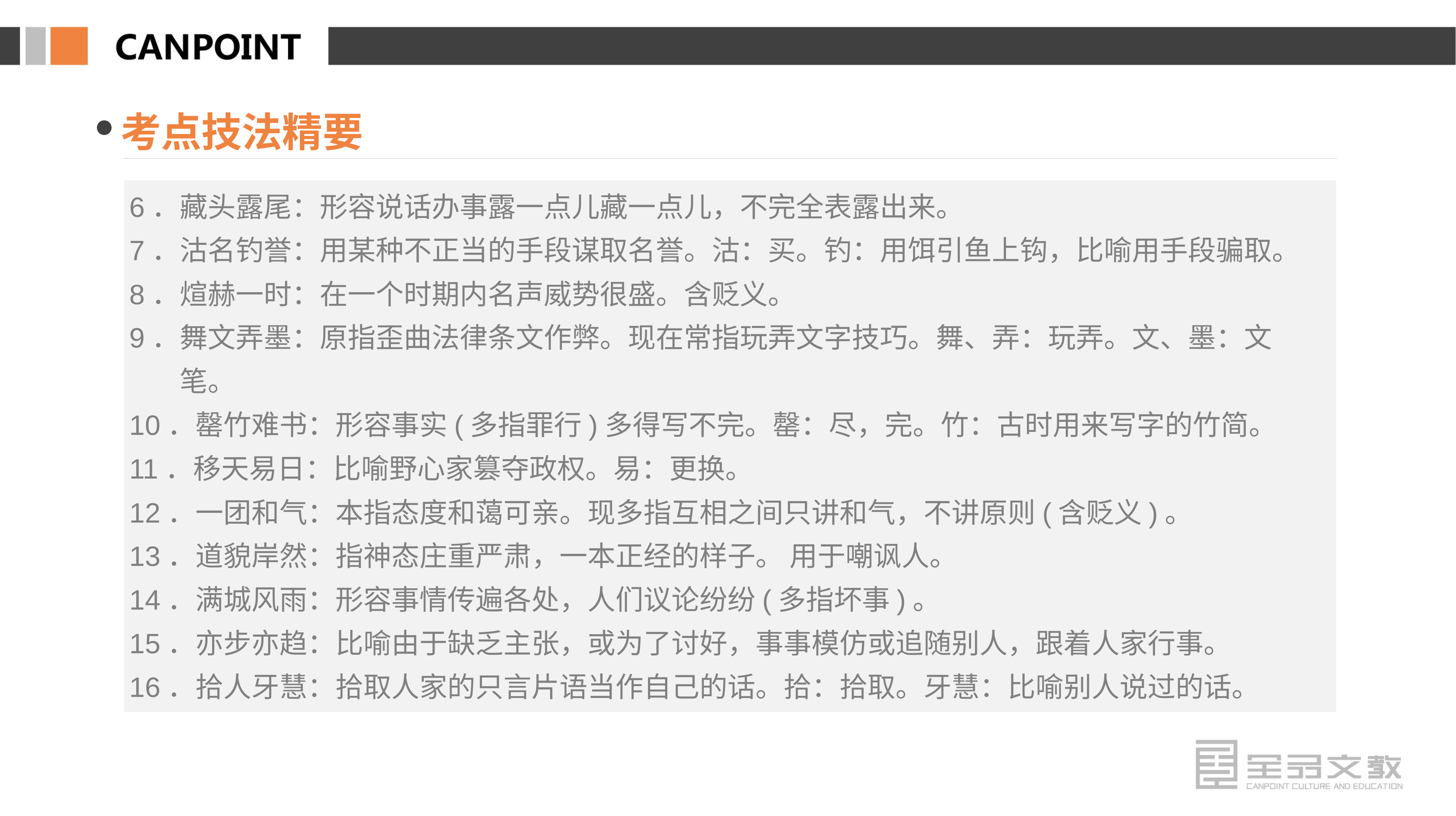

考点技法精要

6．藏头露尾：形容说话办事露一点儿藏一点儿，不完全表露出来。
7．沽名钓誉：用某种不正当的手段谋取名誉。沽：买。钓：用饵引鱼上钩，比喻用手段骗取。
8．煊赫一时：在一个时期内名声威势很盛。含贬义。
9．舞文弄墨：原指歪曲法律条文作弊。现在常指玩弄文字技巧。舞、弄：玩弄。文、墨：文笔。
10．罄竹难书：形容事实(多指罪行)多得写不完。罄：尽，完。竹：古时用来写字的竹简。
11．移天易日：比喻野心家篡夺政权。易：更换。
12．一团和气：本指态度和蔼可亲。现多指互相之间只讲和气，不讲原则(含贬义)。
13．道貌岸然：指神态庄重严肃，一本正经的样子。 用于嘲讽人。
14．满城风雨：形容事情传遍各处，人们议论纷纷(多指坏事)。
15．亦步亦趋：比喻由于缺乏主张，或为了讨好，事事模仿或追随别人，跟着人家行事。
16．拾人牙慧：拾取人家的只言片语当作自己的话。拾：拾取。牙慧：比喻别人说过的话。